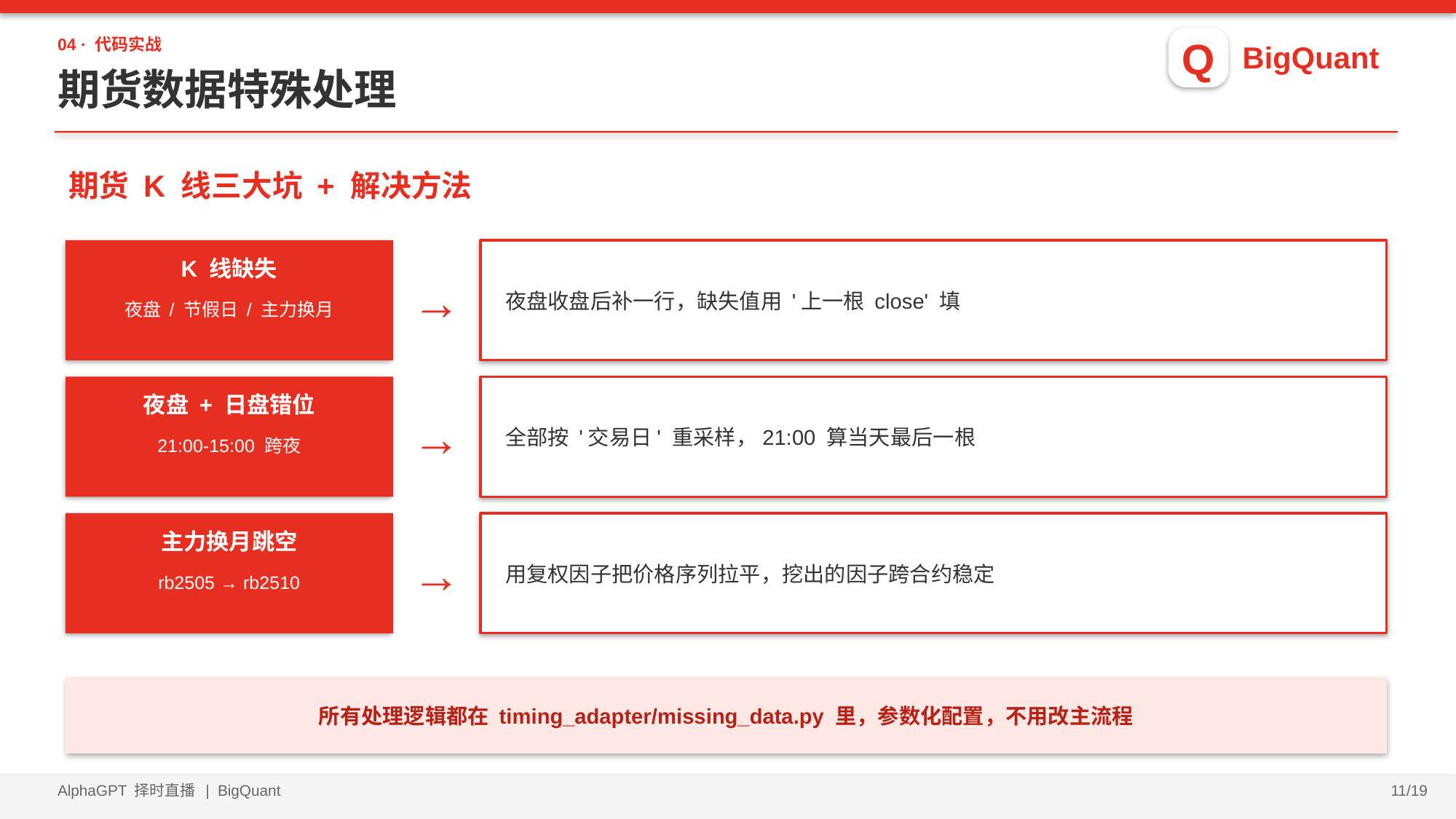

Q
BigQuant
04 · 代码实战
期货数据特殊处理

期货 K 线三大坑 + 解决方法

K 线缺失
→

夜盘收盘后补一行，缺失值用 '上一根 close' 填
夜盘 / 节假日 / 主力换月

夜盘 + 日盘错位
→

全部按 '交易日' 重采样，21:00 算当天最后一根
21:00-15:00 跨夜

主力换月跳空
→

用复权因子把价格序列拉平，挖出的因子跨合约稳定
rb2505 → rb2510

所有处理逻辑都在 timing_adapter/missing_data.py 里，参数化配置，不用改主流程

AlphaGPT 择时直播  |  BigQuant
11/19